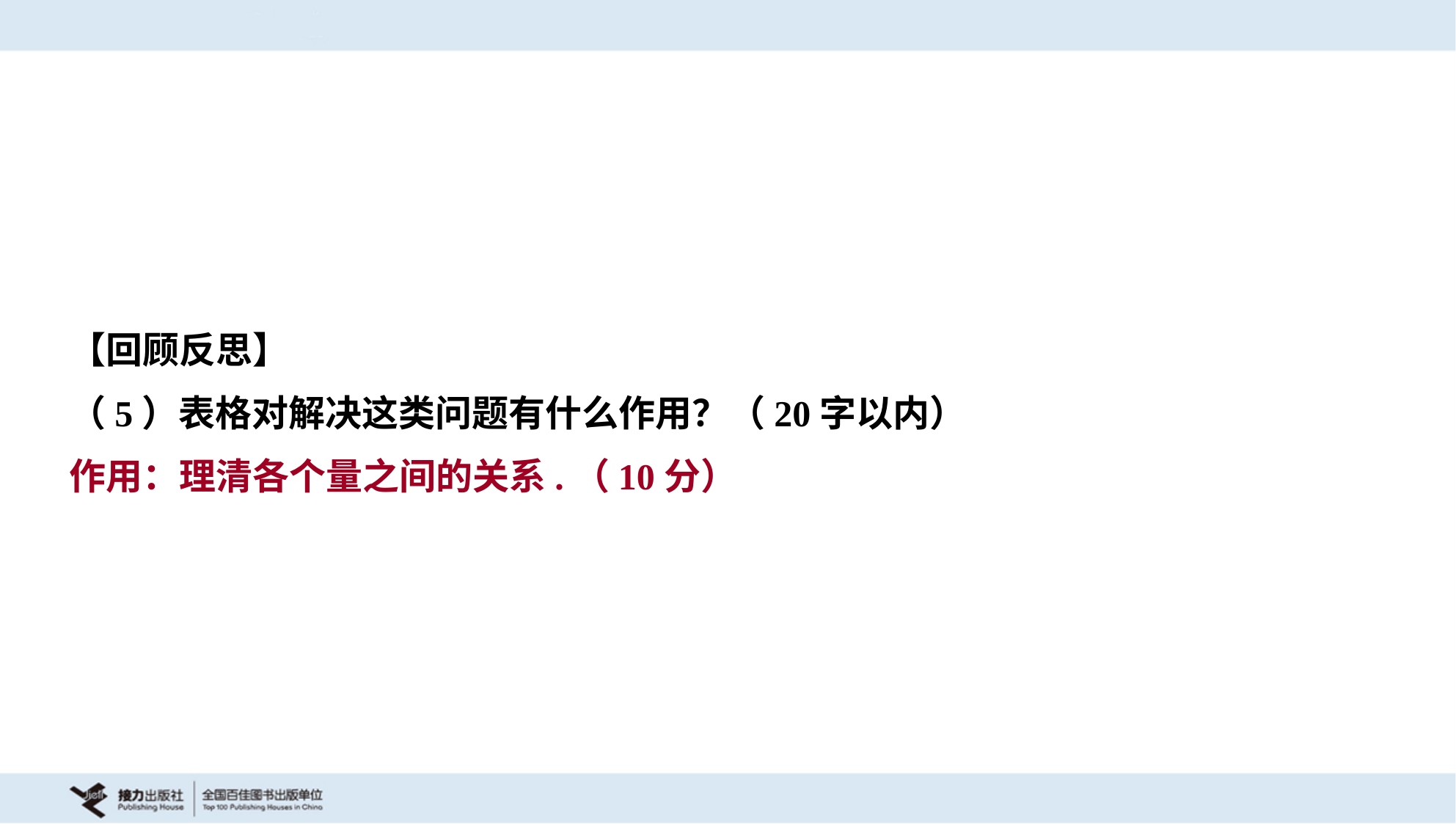

【回顾反思】
（5）表格对解决这类问题有什么作用？（20字以内）
作用：理清各个量之间的关系.（10分）